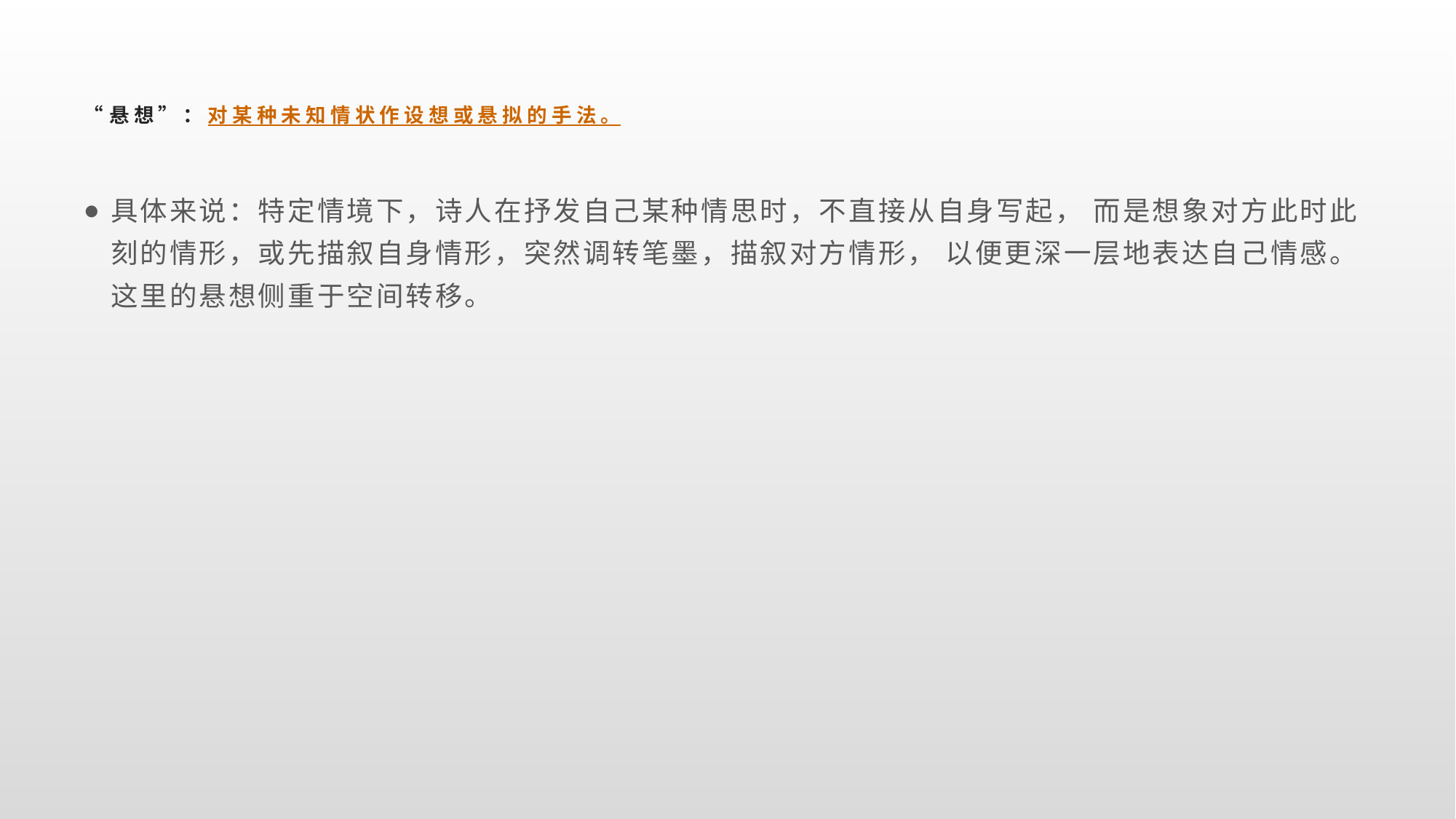

# “悬想”：对某种未知情状作设想或悬拟的手法。
具体来说：特定情境下，诗人在抒发自己某种情思时，不直接从自身写起， 而是想象对方此时此刻的情形，或先描叙自身情形，突然调转笔墨，描叙对方情形， 以便更深一层地表达自己情感。这里的悬想侧重于空间转移。